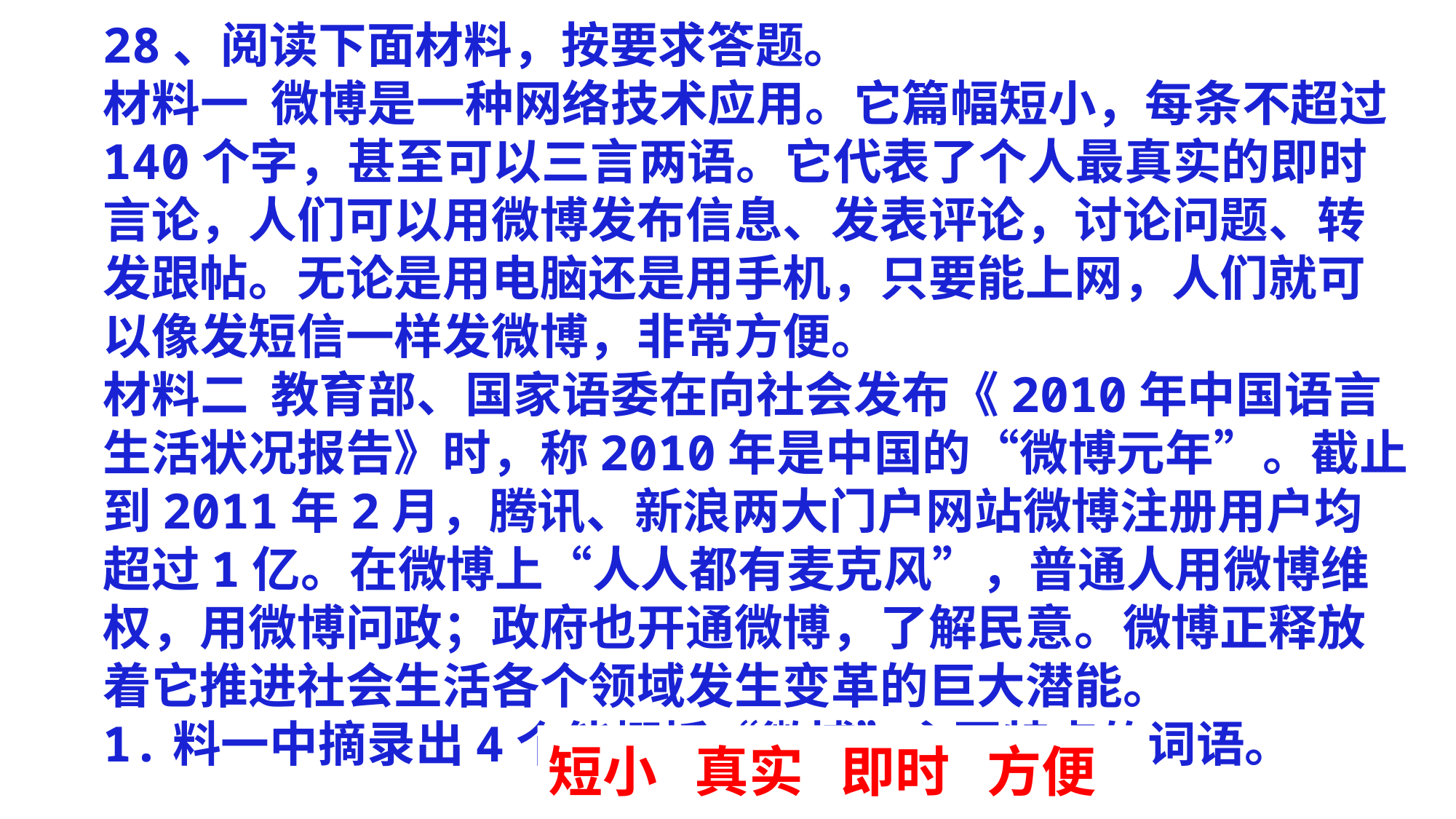

28、阅读下面材料，按要求答题。
材料一  微博是一种网络技术应用。它篇幅短小，每条不超过140个字，甚至可以三言两语。它代表了个人最真实的即时言论，人们可以用微博发布信息、发表评论，讨论问题、转发跟帖。无论是用电脑还是用手机，只要能上网，人们就可以像发短信一样发微博，非常方便。
材料二  教育部、国家语委在向社会发布《2010年中国语言生活状况报告》时，称2010年是中国的“微博元年”。截止到2011年2月，腾讯、新浪两大门户网站微博注册用户均超过1亿。在微博上“人人都有麦克风”，普通人用微博维权，用微博问政；政府也开通微博，了解民意。微博正释放着它推进社会生活各个领域发生变革的巨大潜能。
1.料一中摘录出4个能概括“微博”主要特点的词语。
短小   真实   即时   方便